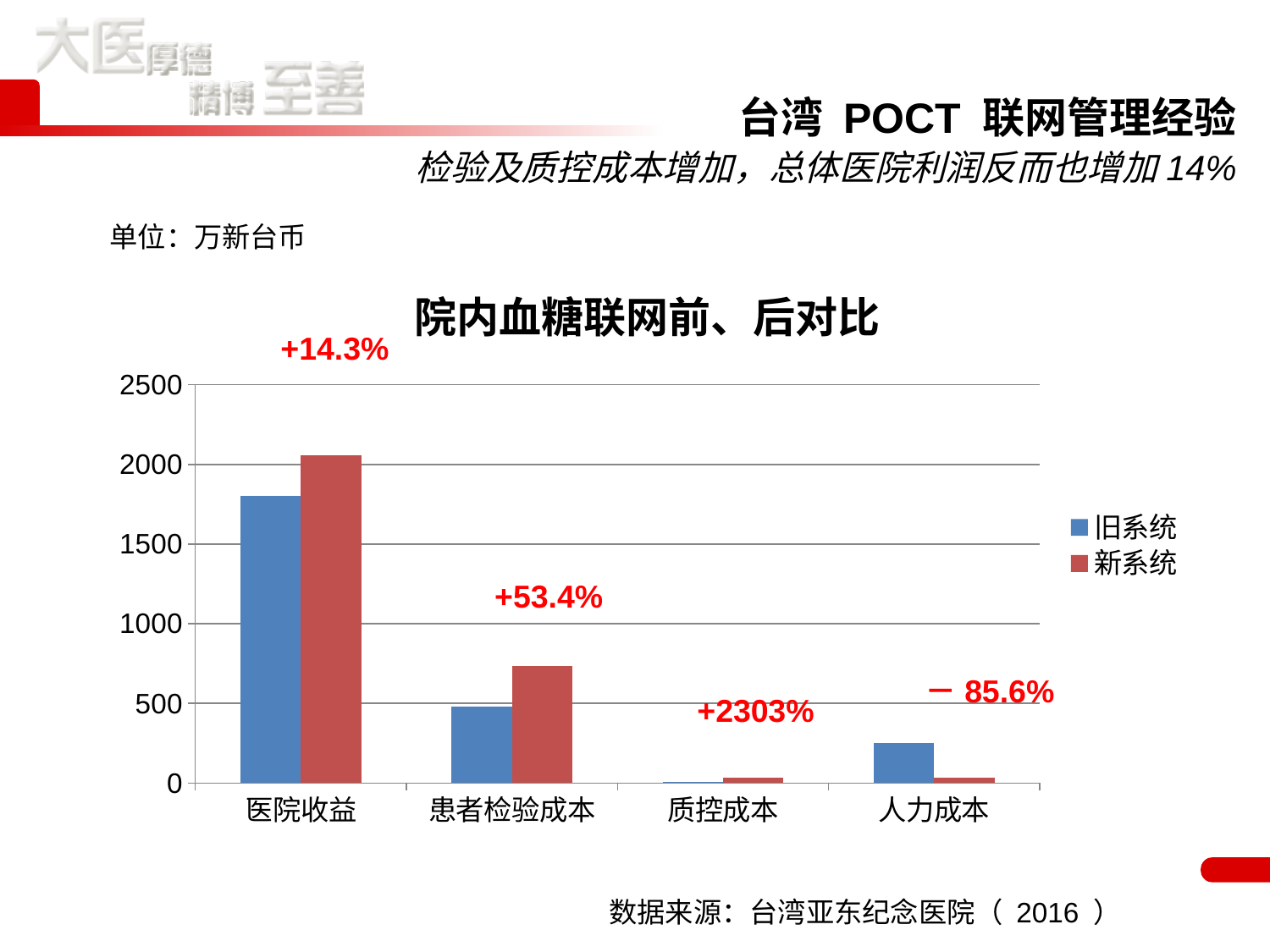

台湾 POCT 联网管理经验
检验及质控成本增加，总体医院利润反而也增加14%

单位：万新台币

### Chart: 院内血糖联网前、后对比

| Category | 旧系统 | 新系统 |
|---|---|---|
| 医院收益 | 1800.0 | 2057.4 |
| 患者检验成本 | 480.0 | 736.3199999999999 |
| 质控成本 | 10.0 | 33.03 |
| 人力成本 | 250.0 | 36.0 |
+14.3%
+53.4%

－85.6%
+2303%

数据来源：台湾亚东纪念医院（ 2016 ）